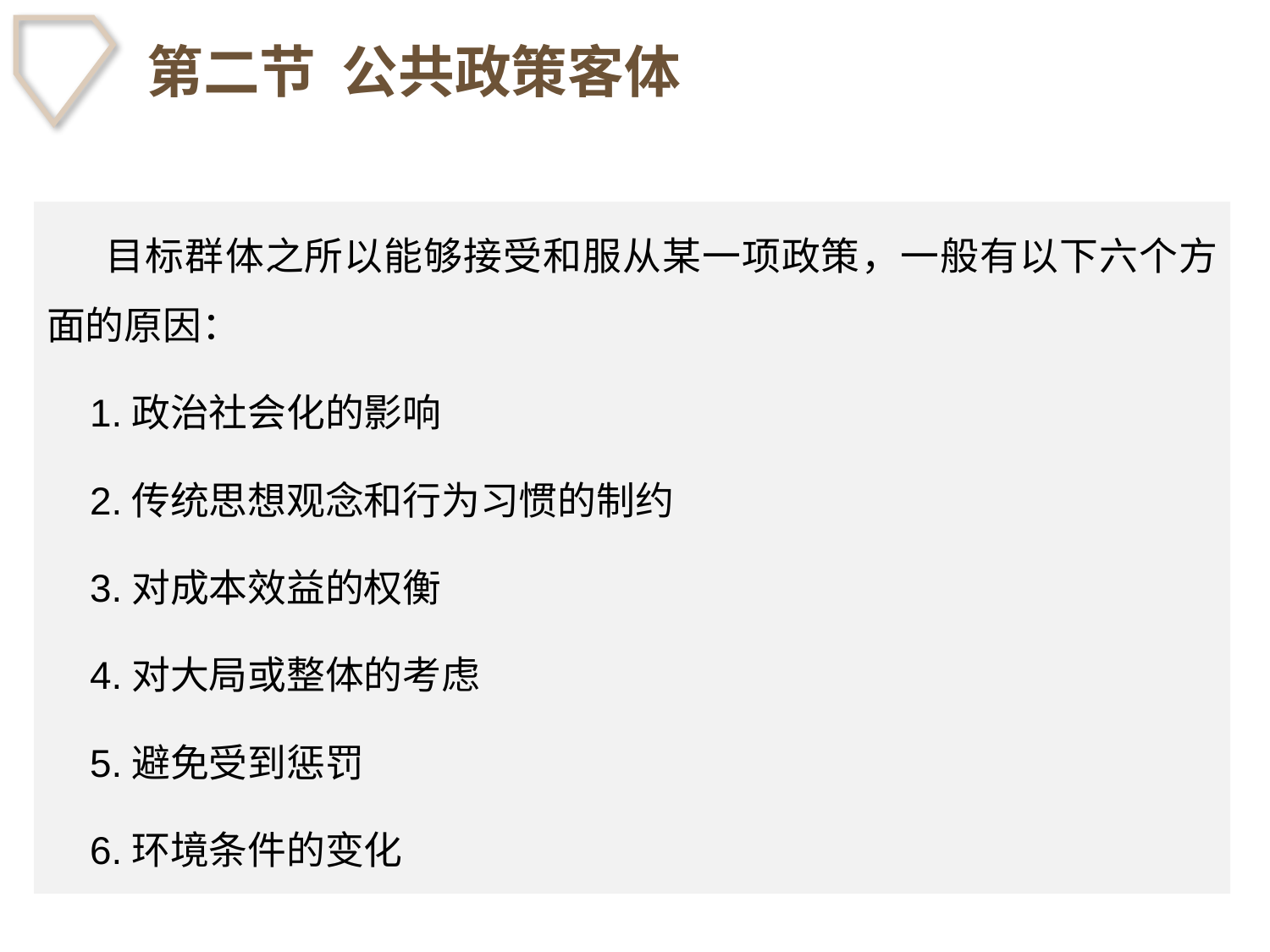

# 第二节  公共政策客体
　  目标群体之所以能够接受和服从某一项政策，一般有以下六个方面的原因：
    1.政治社会化的影响
    2.传统思想观念和行为习惯的制约
    3.对成本效益的权衡
    4.对大局或整体的考虑
    5.避免受到惩罚
    6.环境条件的变化